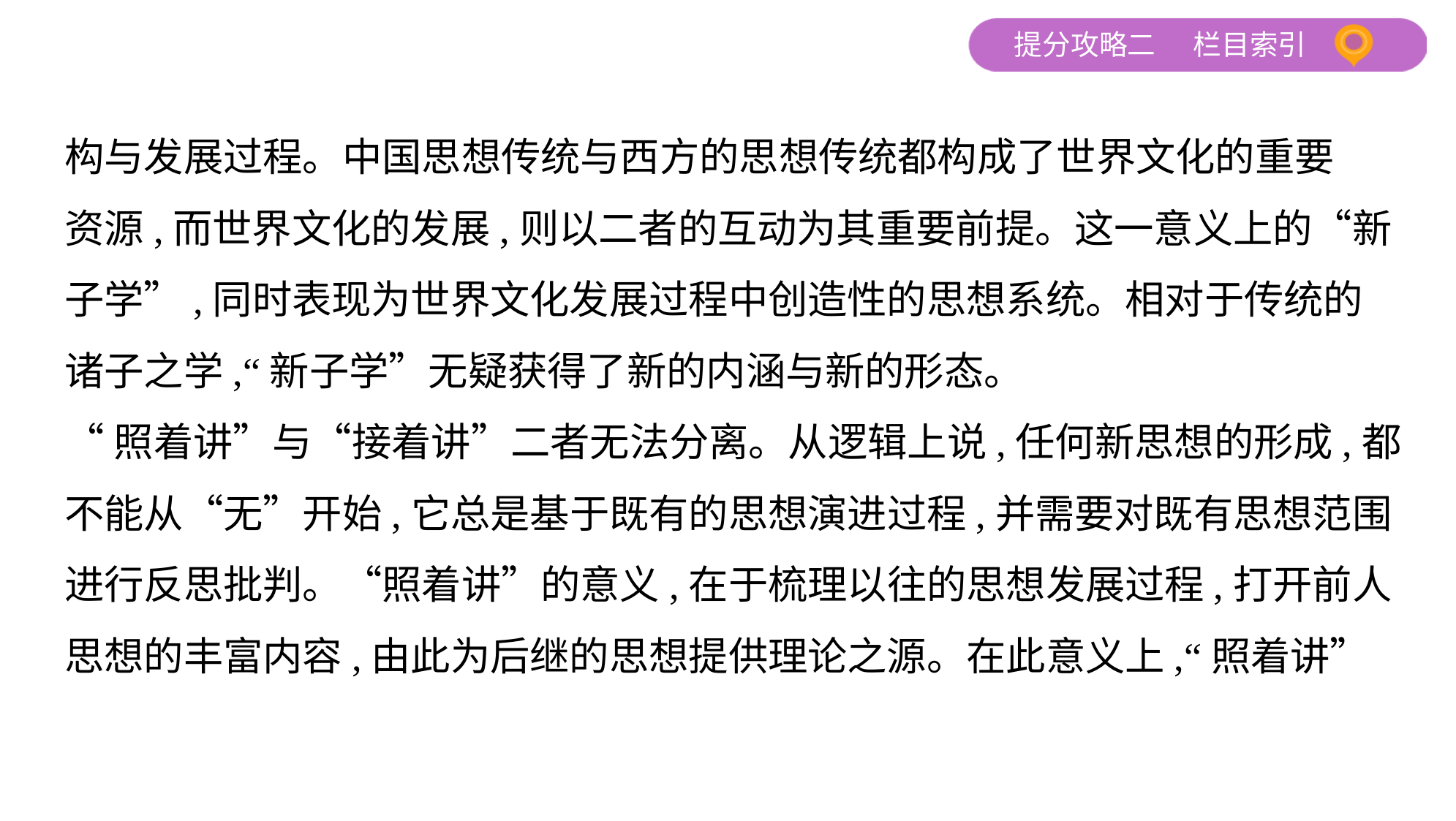

构与发展过程。中国思想传统与西方的思想传统都构成了世界文化的重要
资源,而世界文化的发展,则以二者的互动为其重要前提。这一意义上的“新
子学”,同时表现为世界文化发展过程中创造性的思想系统。相对于传统的
诸子之学,“新子学”无疑获得了新的内涵与新的形态。
“照着讲”与“接着讲”二者无法分离。从逻辑上说,任何新思想的形成,都
不能从“无”开始,它总是基于既有的思想演进过程,并需要对既有思想范围
进行反思批判。“照着讲”的意义,在于梳理以往的思想发展过程,打开前人
思想的丰富内容,由此为后继的思想提供理论之源。在此意义上,“照着讲”